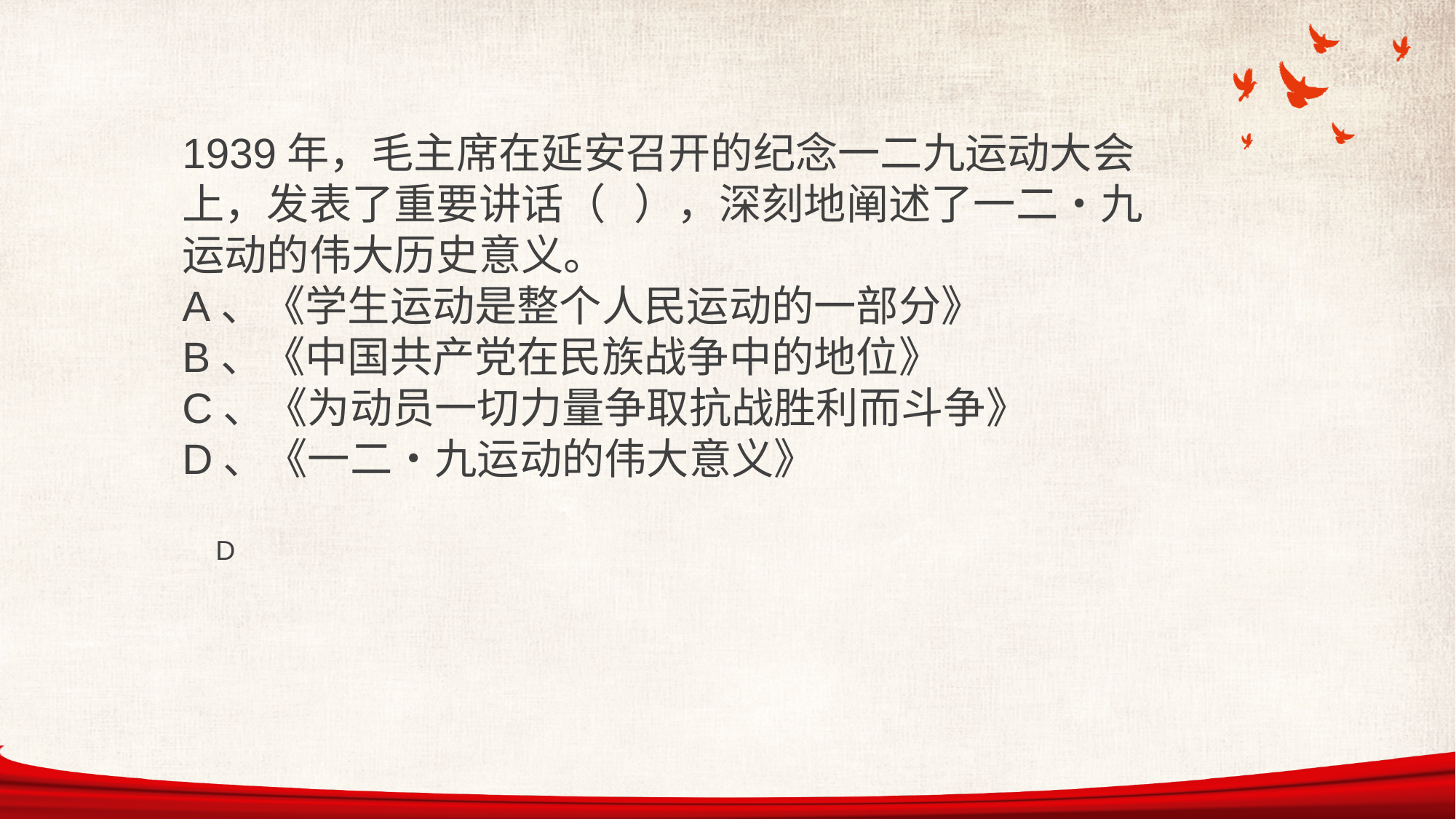

1939年，毛主席在延安召开的纪念一二九运动大会上，发表了重要讲话（   ），深刻地阐述了一二•九运动的伟大历史意义。  
A、《学生运动是整个人民运动的一部分》  
B、《中国共产党在民族战争中的地位》    
C、《为动员一切力量争取抗战胜利而斗争》  
D、《一二•九运动的伟大意义》
 D